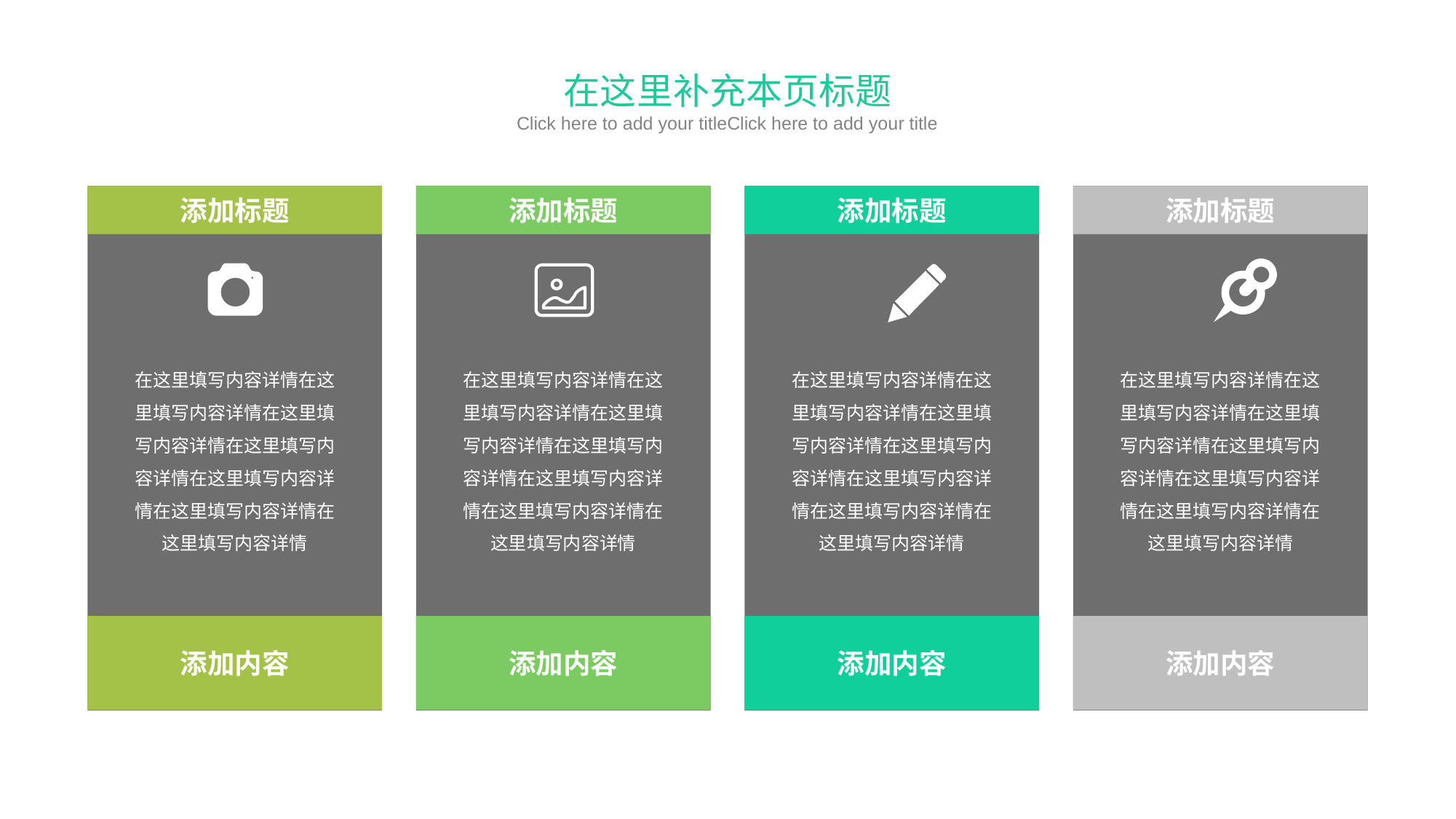

在这里补充本页标题
Click here to add your titleClick here to add your title
在这里填写内容详情在这里填写内容详情在这里填写内容详情在这里填写内容详情在这里填写内容详情在这里填写内容详情在这里填写内容详情
添加标题
在这里填写内容详情在这里填写内容详情在这里填写内容详情在这里填写内容详情在这里填写内容详情在这里填写内容详情在这里填写内容详情
添加标题
在这里填写内容详情在这里填写内容详情在这里填写内容详情在这里填写内容详情在这里填写内容详情在这里填写内容详情在这里填写内容详情
添加标题
在这里填写内容详情在这里填写内容详情在这里填写内容详情在这里填写内容详情在这里填写内容详情在这里填写内容详情在这里填写内容详情
添加标题

添加内容
添加内容
添加内容
添加内容